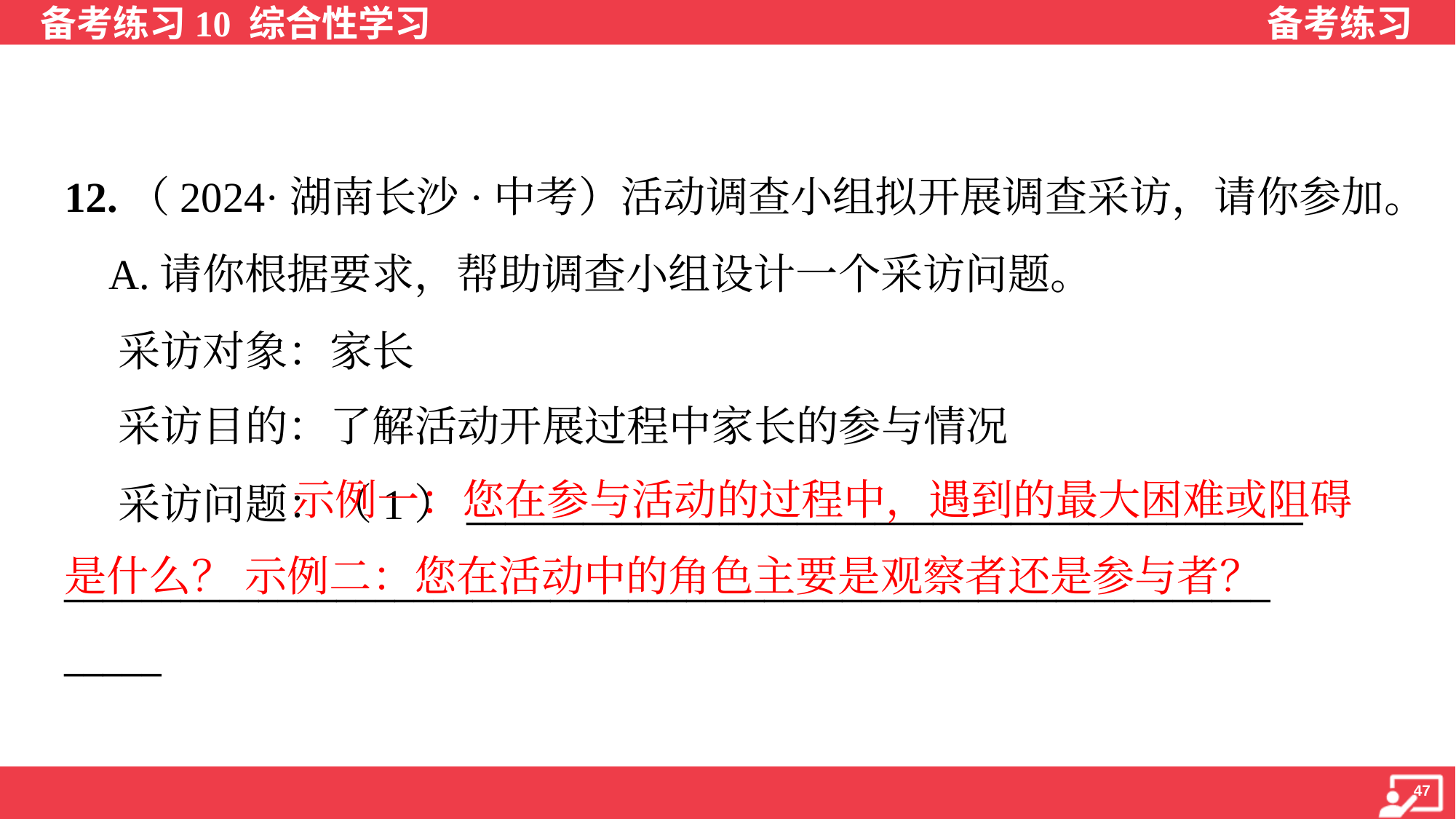

12.（2024·湖南长沙·中考）活动调查小组拟开展调查采访，请你参加。
    A.请你根据要求，帮助调查小组设计一个采访问题。
    采访对象：家长
    采访目的：了解活动开展过程中家长的参与情况
                    示例一：您在参与活动的过程中，遇到的最大困难或阻碍是什么？ 示例二：您在活动中的角色主要是观察者还是参与者？
    采访问题：（1）___________________________________________
______________________________________________________________
_____